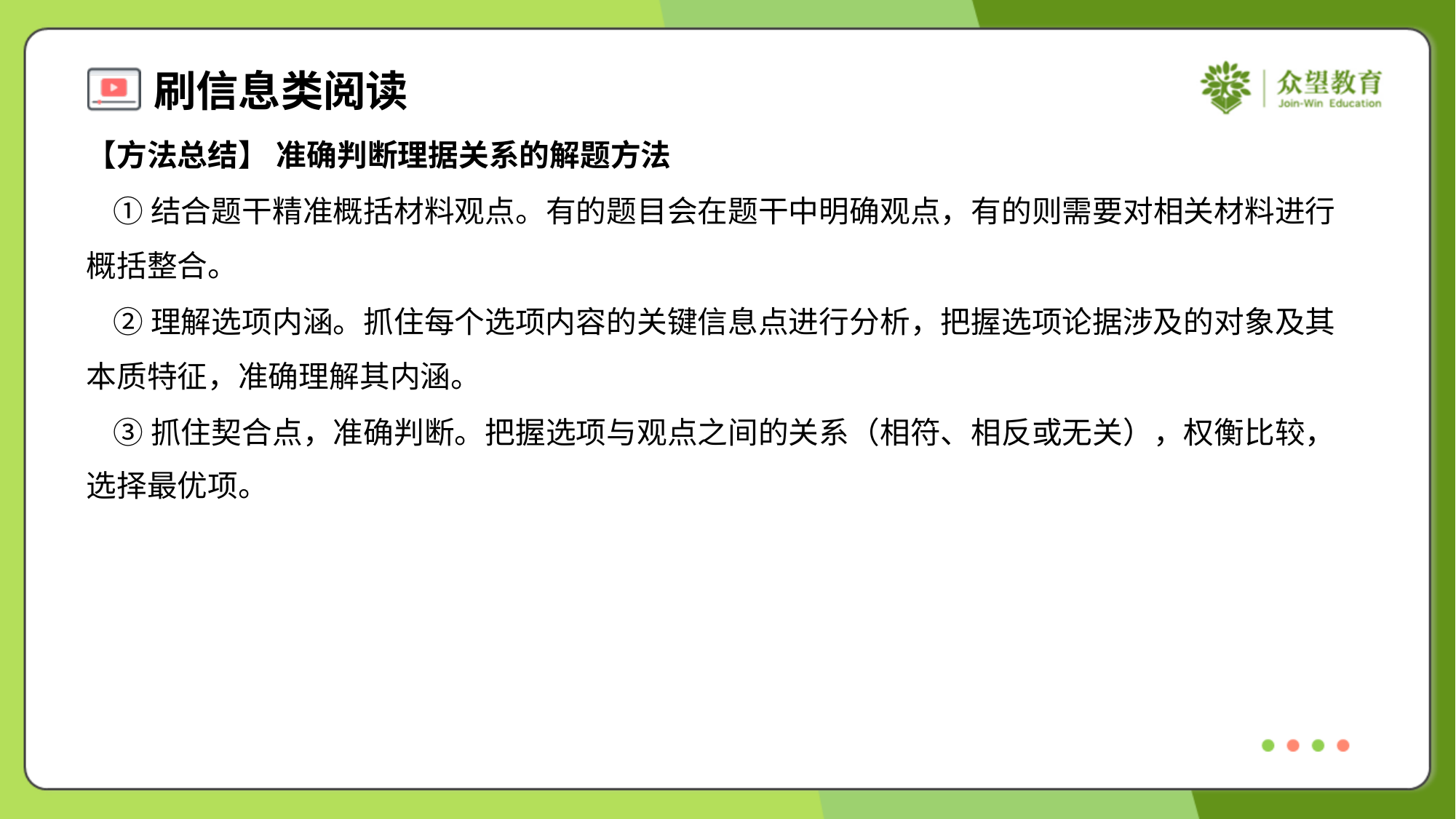

【方法总结】 准确判断理据关系的解题方法
    ①结合题干精准概括材料观点。有的题目会在题干中明确观点，有的则需要对相关材料进行
概括整合。
    ②理解选项内涵。抓住每个选项内容的关键信息点进行分析，把握选项论据涉及的对象及其
本质特征，准确理解其内涵。
    ③抓住契合点，准确判断。把握选项与观点之间的关系（相符、相反或无关），权衡比较，
选择最优项。